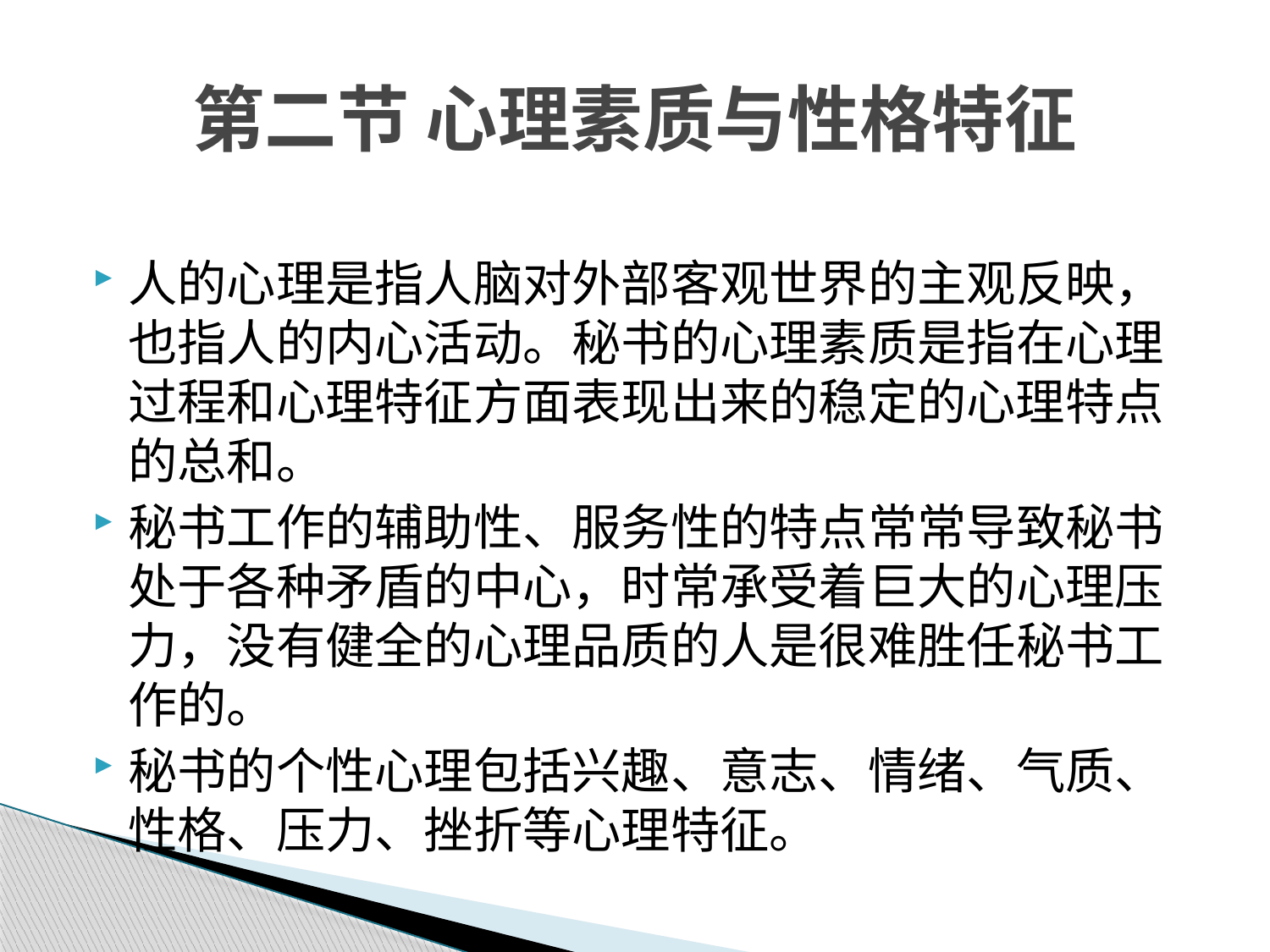

# 第二节 心理素质与性格特征
人的心理是指人脑对外部客观世界的主观反映，也指人的内心活动。秘书的心理素质是指在心理过程和心理特征方面表现出来的稳定的心理特点的总和。
秘书工作的辅助性、服务性的特点常常导致秘书处于各种矛盾的中心，时常承受着巨大的心理压力，没有健全的心理品质的人是很难胜任秘书工作的。
秘书的个性心理包括兴趣、意志、情绪、气质、性格、压力、挫折等心理特征。